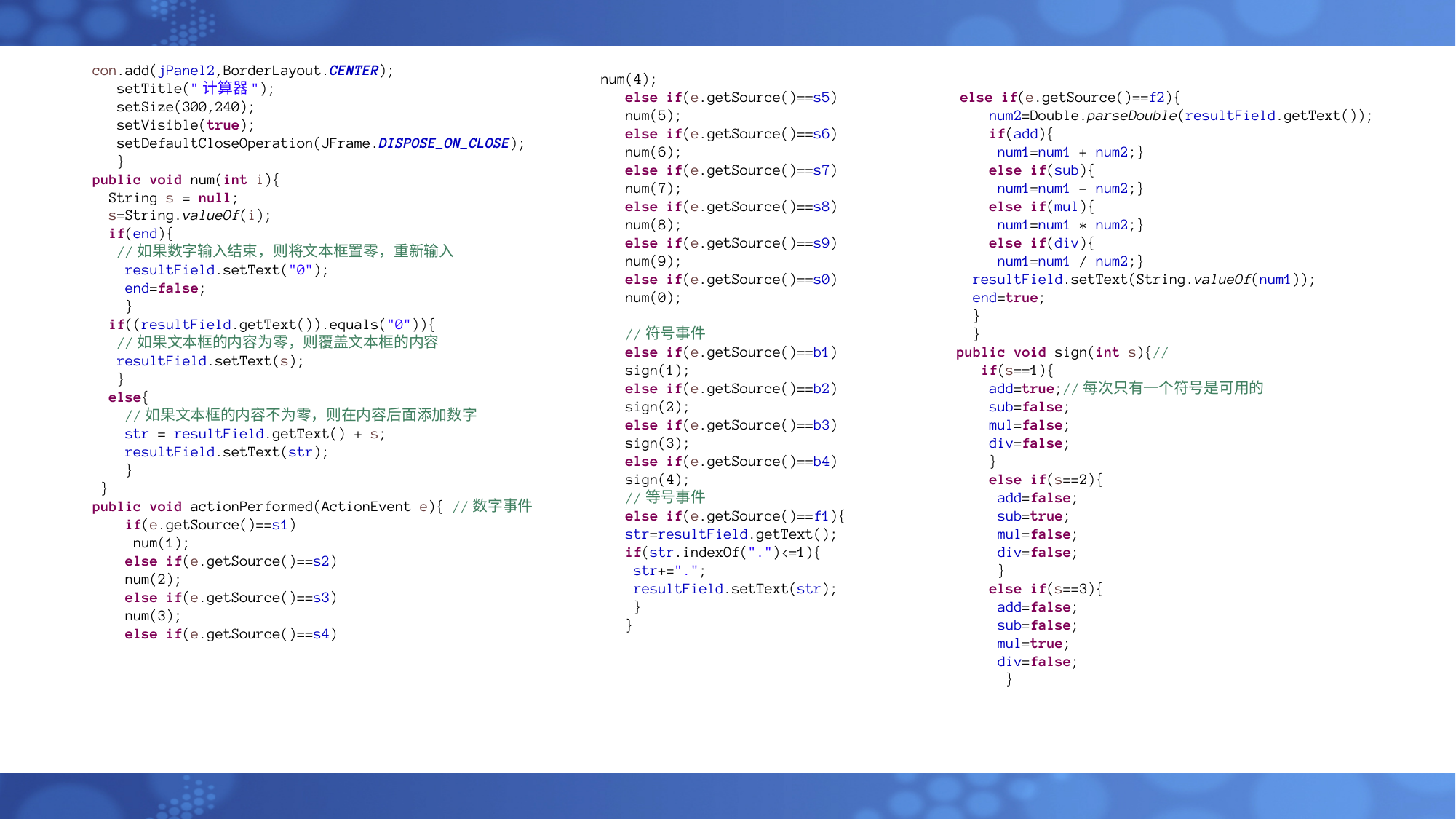

con.add(jPanel2,BorderLayout.CENTER);
   setTitle("计算器");
   setSize(300,240);
   setVisible(true);
   setDefaultCloseOperation(JFrame.DISPOSE_ON_CLOSE);
   }
public void num(int i){
  String s = null;
  s=String.valueOf(i);
  if(end){
   //如果数字输入结束，则将文本框置零，重新输入
    resultField.setText("0");
    end=false;
    }
  if((resultField.getText()).equals("0")){
   //如果文本框的内容为零，则覆盖文本框的内容
   resultField.setText(s);
   }
  else{
    //如果文本框的内容不为零，则在内容后面添加数字
    str = resultField.getText() + s;
    resultField.setText(str);
    }
 }
public void actionPerformed(ActionEvent e){ //数字事件
    if(e.getSource()==s1)
     num(1);
    else if(e.getSource()==s2)
    num(2);
    else if(e.getSource()==s3)
    num(3);
    else if(e.getSource()==s4)
 num(4);
    else if(e.getSource()==s5)
    num(5);
    else if(e.getSource()==s6)
    num(6);
    else if(e.getSource()==s7)
    num(7);
    else if(e.getSource()==s8)
    num(8);
    else if(e.getSource()==s9)
    num(9);
    else if(e.getSource()==s0)
    num(0);

    //符号事件
    else if(e.getSource()==b1)
    sign(1);
    else if(e.getSource()==b2)
    sign(2);
    else if(e.getSource()==b3)
    sign(3);
    else if(e.getSource()==b4)
    sign(4);
    //等号事件
    else if(e.getSource()==f1){
    str=resultField.getText();
    if(str.indexOf(".")<=1){
     str+=".";
     resultField.setText(str);
     }
    }
 else if(e.getSource()==f2){
    num2=Double.parseDouble(resultField.getText());
    if(add){
     num1=num1 + num2;}
    else if(sub){
     num1=num1 - num2;}
    else if(mul){
     num1=num1 * num2;}
    else if(div){
     num1=num1 / num2;}
  resultField.setText(String.valueOf(num1));
  end=true;
  }
  }
public void sign(int s){//
   if(s==1){
    add=true;//每次只有一个符号是可用的
    sub=false;
    mul=false;
    div=false;
    }
    else if(s==2){
     add=false;
     sub=true;
     mul=false;
     div=false;
     }
    else if(s==3){
     add=false;
     sub=false;
     mul=true;
     div=false;
      }